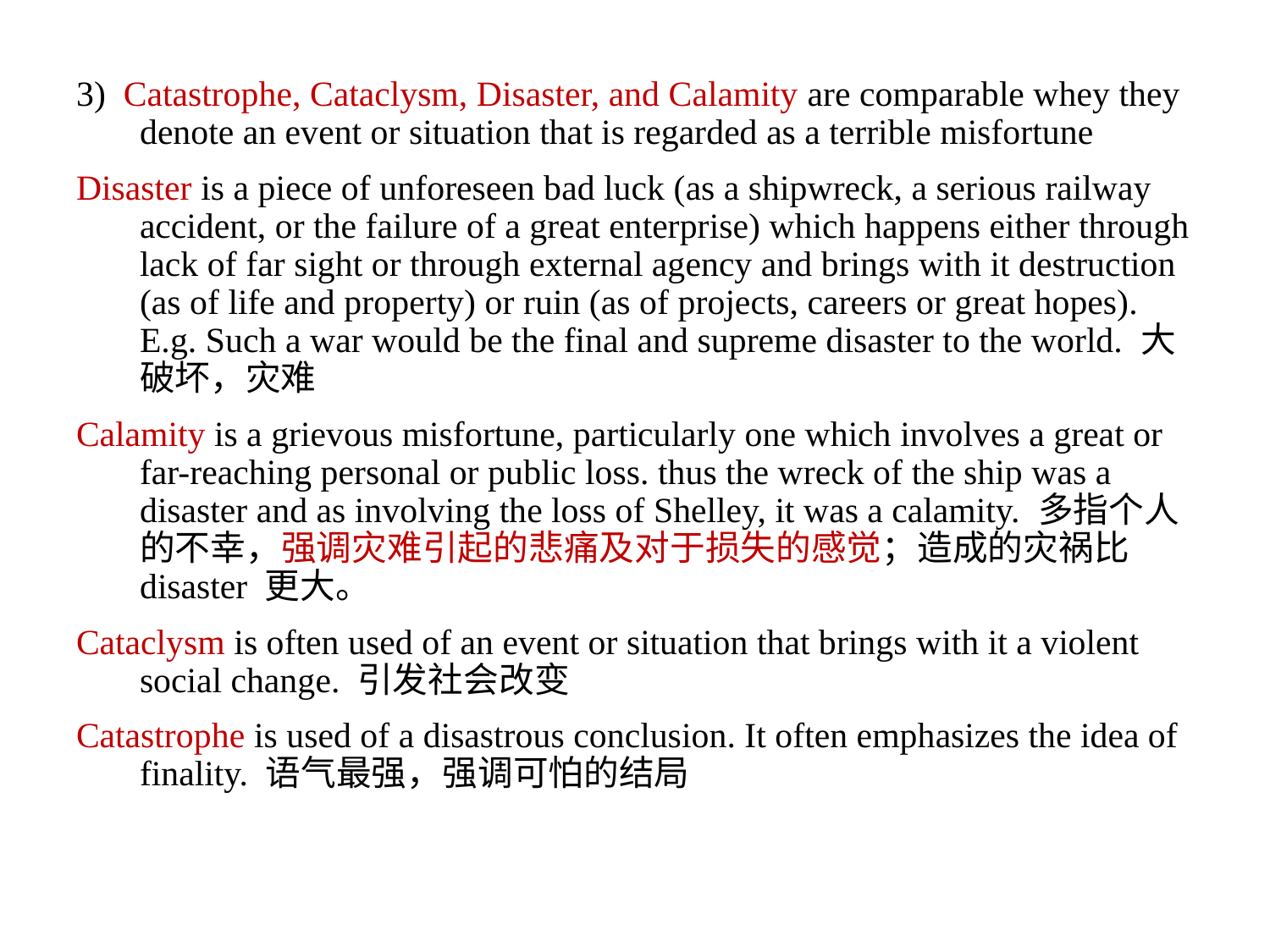

3)  Catastrophe, Cataclysm, Disaster, and Calamity are comparable whey they denote an event or situation that is regarded as a terrible misfortune
Disaster is a piece of unforeseen bad luck (as a shipwreck, a serious railway accident, or the failure of a great enterprise) which happens either through lack of far sight or through external agency and brings with it destruction (as of life and property) or ruin (as of projects, careers or great hopes).
E.g. Such a war would be the final and supreme disaster to the world. 大破坏，灾难
Calamity is a grievous misfortune, particularly one which involves a great or far-reaching personal or public loss. thus the wreck of the ship was a disaster and as involving the loss of Shelley, it was a calamity. 多指个人的不幸，强调灾难引起的悲痛及对于损失的感觉；造成的灾祸比disaster 更大。
Cataclysm is often used of an event or situation that brings with it a violent social change. 引发社会改变
Catastrophe is used of a disastrous conclusion. It often emphasizes the idea of finality. 语气最强，强调可怕的结局